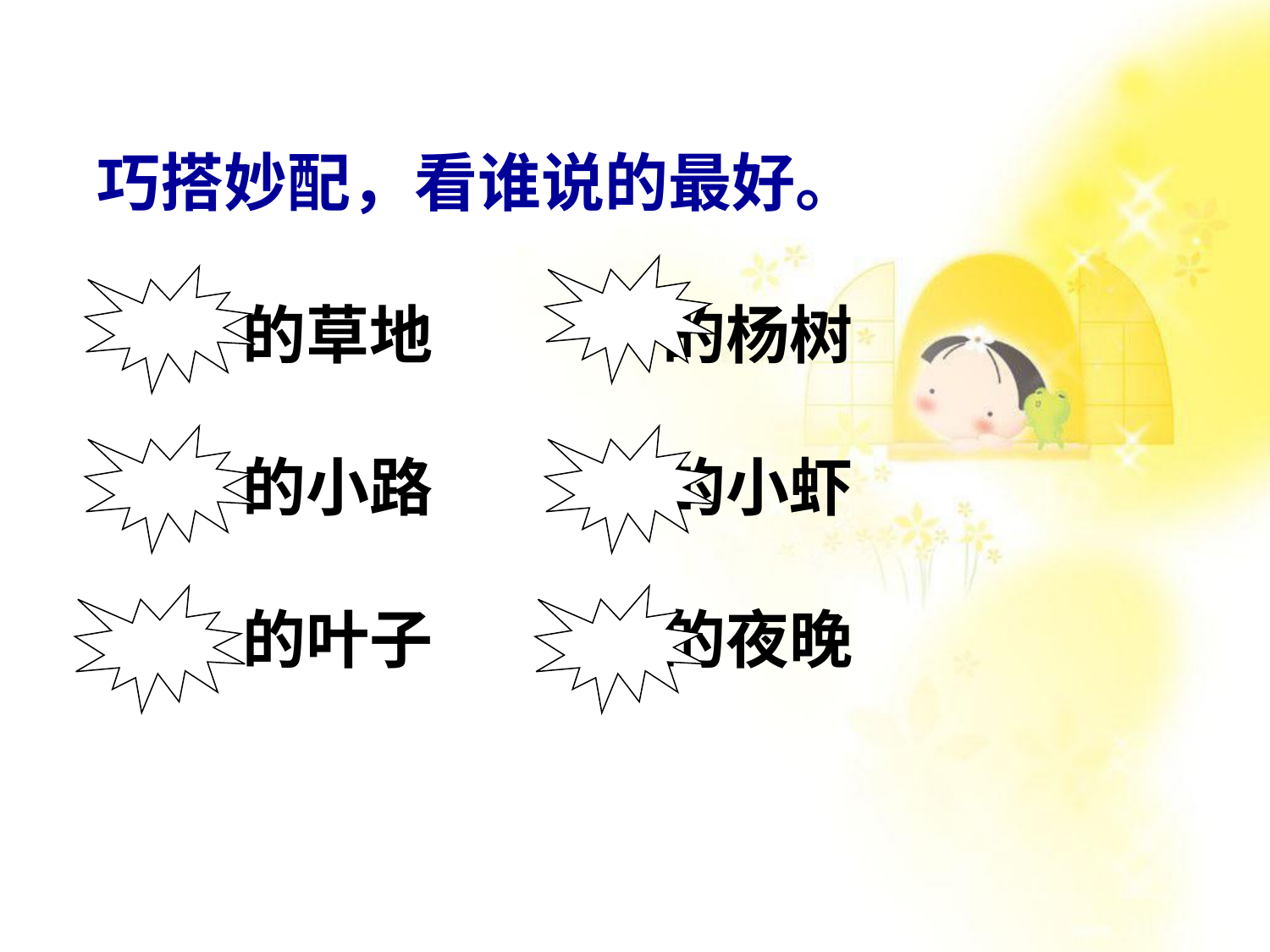

巧搭妙配，看谁说的最好。

         的草地                的杨树

         的小路                的小虾

         的叶子                的夜晚